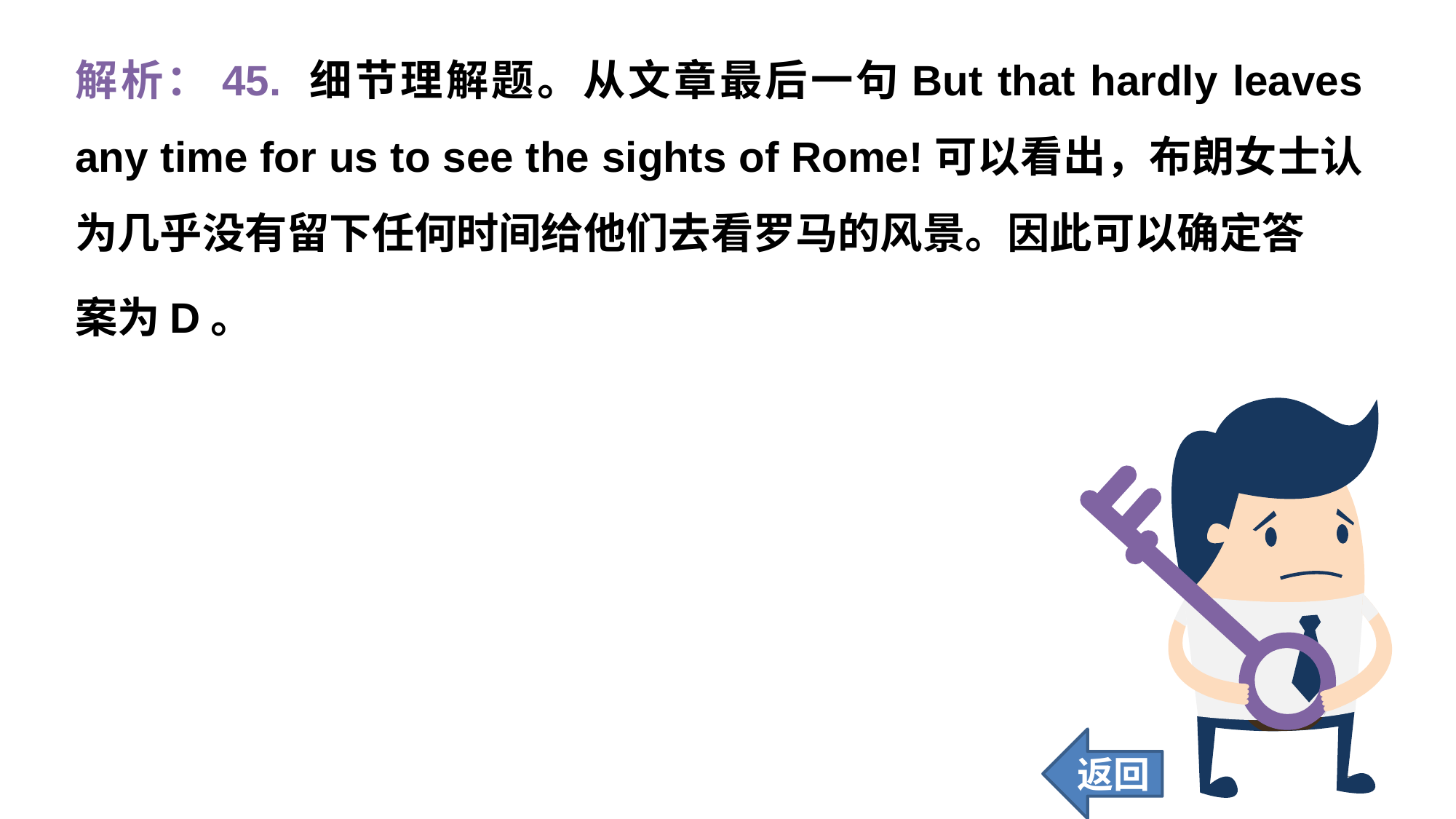

解析：45. 细节理解题。从文章最后一句But that hardly leaves any time for us to see the sights of Rome!可以看出，布朗女士认为几乎没有留下任何时间给他们去看罗马的风景。因此可以确定答
案为D。

返回
346